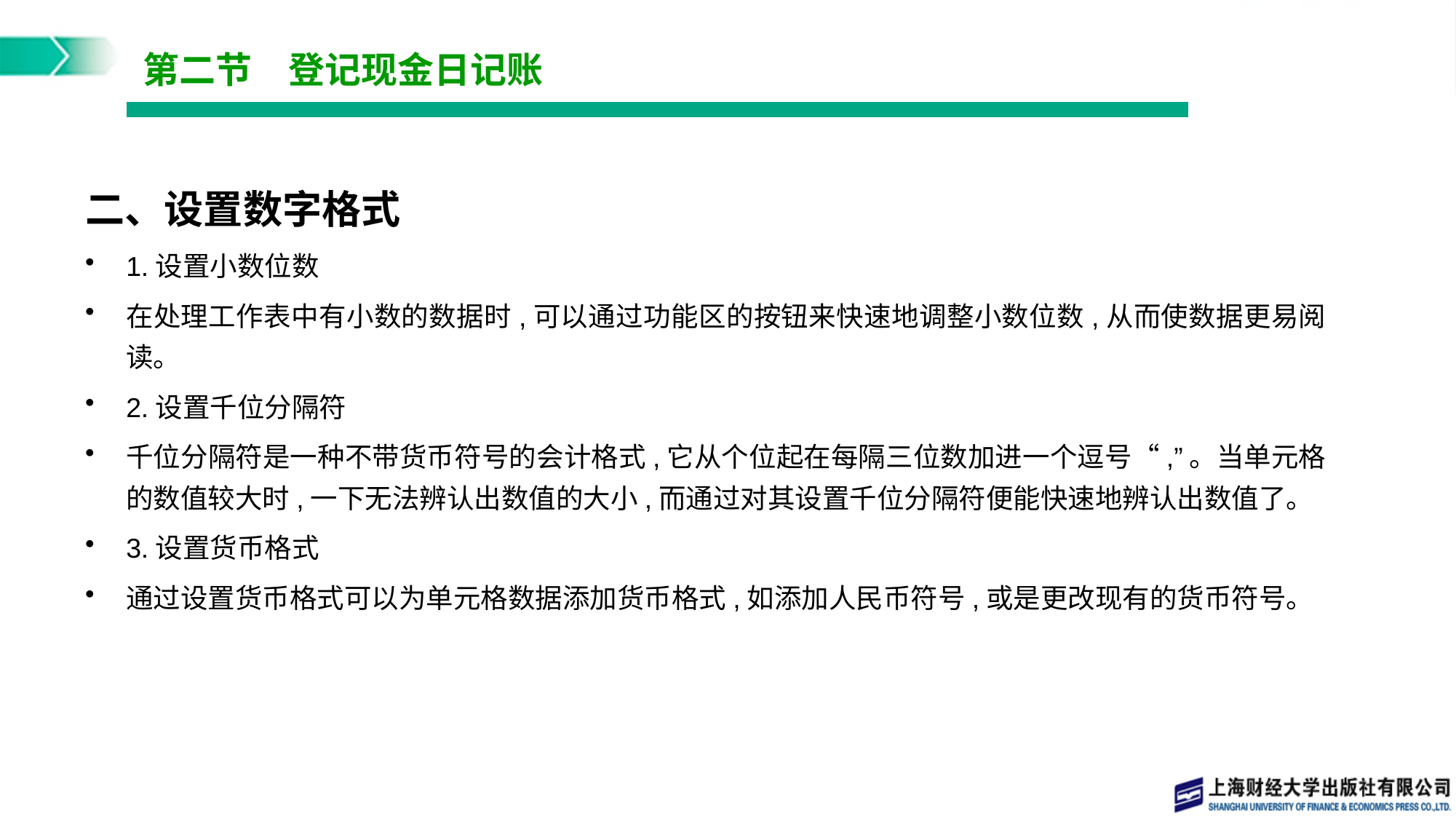

# 第二节　登记现金日记账
二、设置数字格式
1.设置小数位数
在处理工作表中有小数的数据时,可以通过功能区的按钮来快速地调整小数位数,从而使数据更易阅读。
2.设置千位分隔符
千位分隔符是一种不带货币符号的会计格式,它从个位起在每隔三位数加进一个逗号“,”。当单元格的数值较大时,一下无法辨认出数值的大小,而通过对其设置千位分隔符便能快速地辨认出数值了。
3.设置货币格式
通过设置货币格式可以为单元格数据添加货币格式,如添加人民币符号,或是更改现有的货币符号。